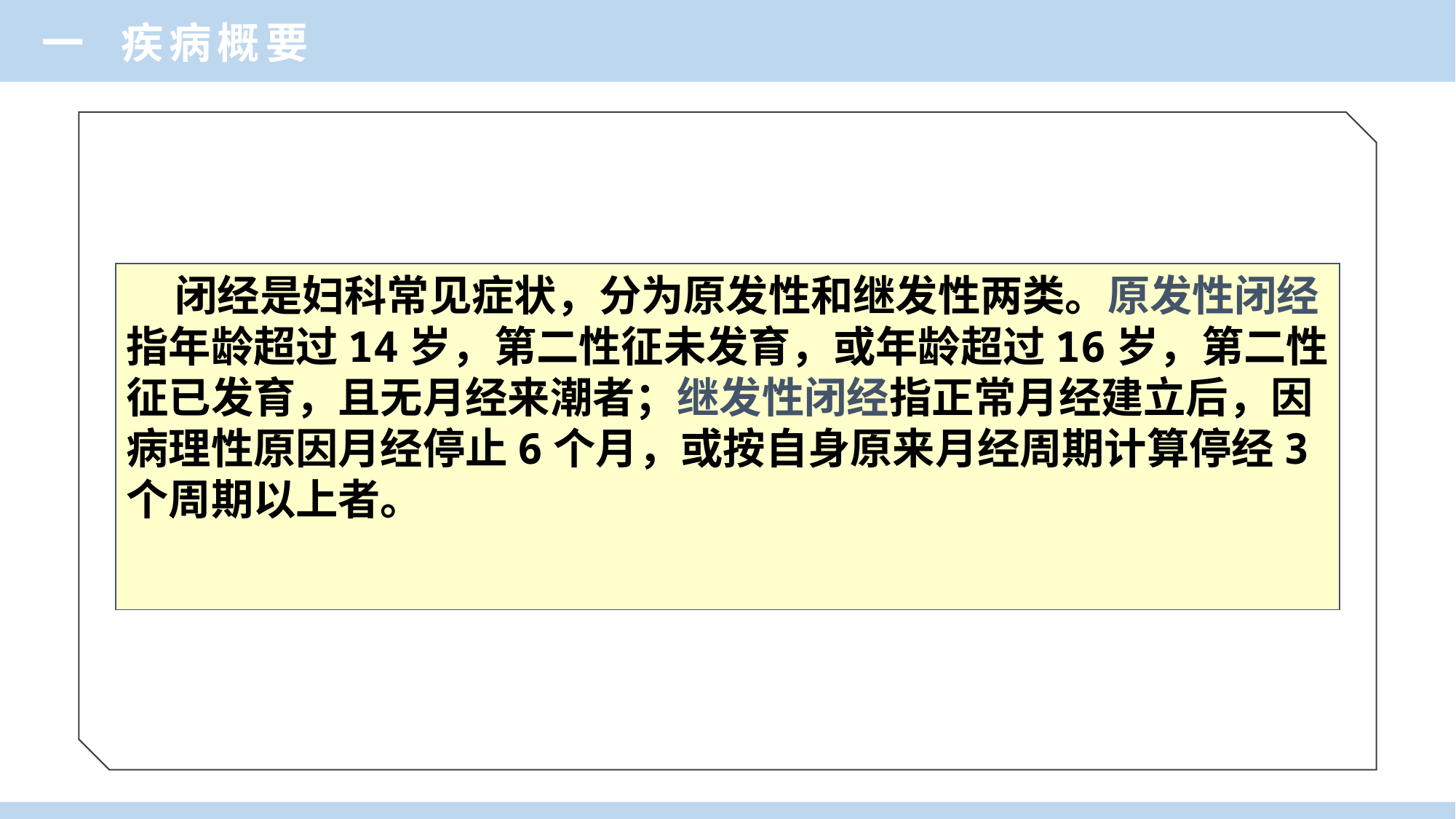

一  疾病概要

    闭经是妇科常见症状，分为原发性和继发性两类。原发性闭经指年龄超过14岁，第二性征未发育，或年龄超过16岁，第二性征已发育，且无月经来潮者；继发性闭经指正常月经建立后，因病理性原因月经停止6个月，或按自身原来月经周期计算停经3个周期以上者。